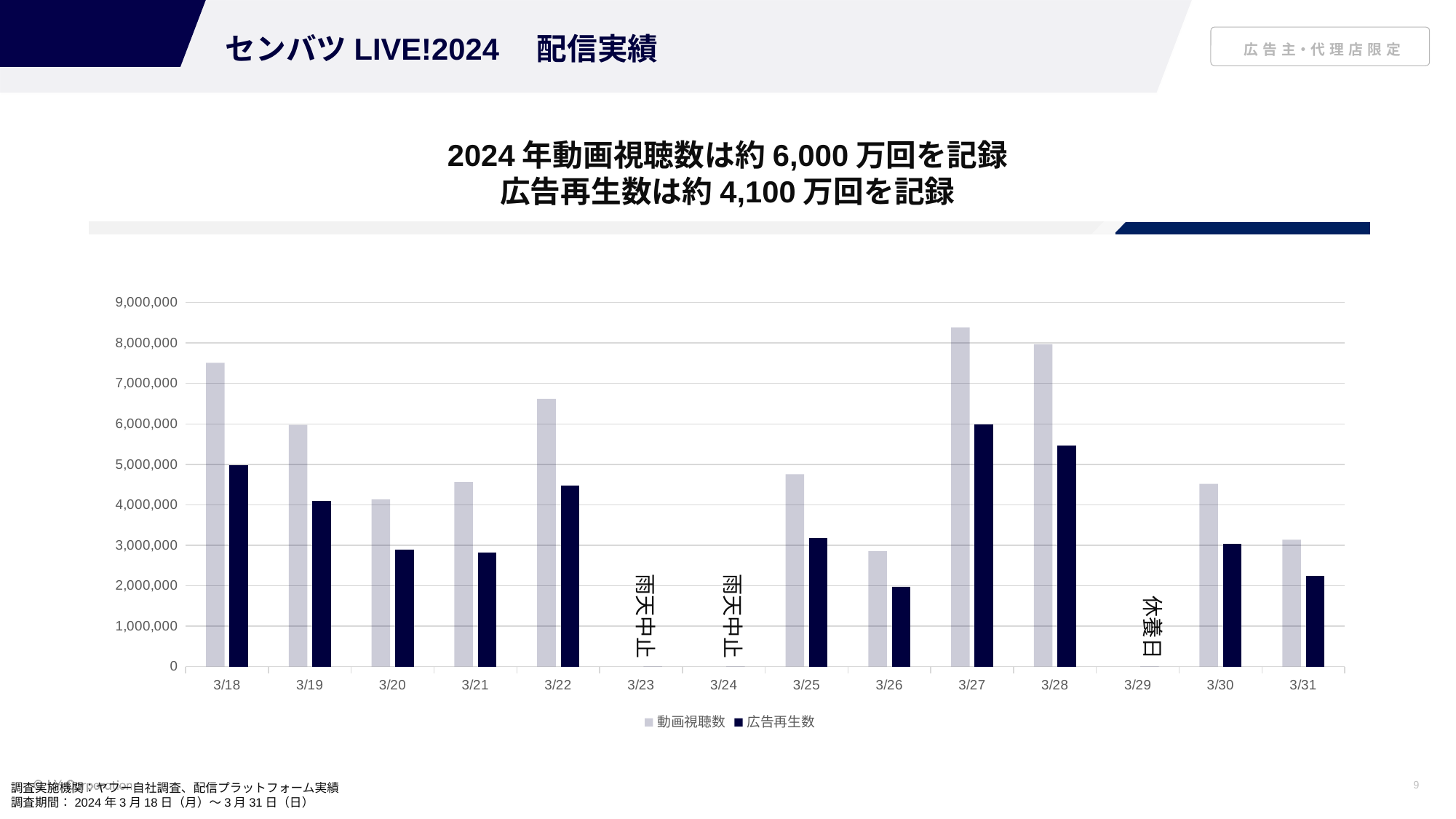

センバツLIVE!2024　配信実績
2024年動画視聴数は約6,000万回を記録
広告再生数は約4,100万回を記録

### Chart

| Category | 動画視聴数 | 広告再生数 |
|---|---|---|
| 3/18 | 7512016.0 | 4987448.0 |
| 3/19 | 5975931.0 | 4102344.0 |
| 3/20 | 4134955.0 | 2890289.0 |
| 3/21 | 4564677.0 | 2821970.0 |
| 3/22 | 6620747.0 | 4479799.0 |
| 3/23 | None | 0.0 |
| 3/24 | None | 0.0 |
| 3/25 | 4757985.0 | 3184406.0 |
| 3/26 | 2853747.0 | 1974438.0 |
| 3/27 | 8386114.0 | 5979875.0 |
| 3/28 | 7969828.0 | 5459656.0 |
| 3/29 | None | 0.0 |
| 3/30 | 4517369.0 | 3038792.0 |
| 3/31 | 3135517.0 | 2250728.0 |
雨天中止
雨天中止
休養日
調査実施機関：ヤフー自社調査、配信プラットフォーム実績
調査期間：2024年3月18日（月）～3月31日（日）